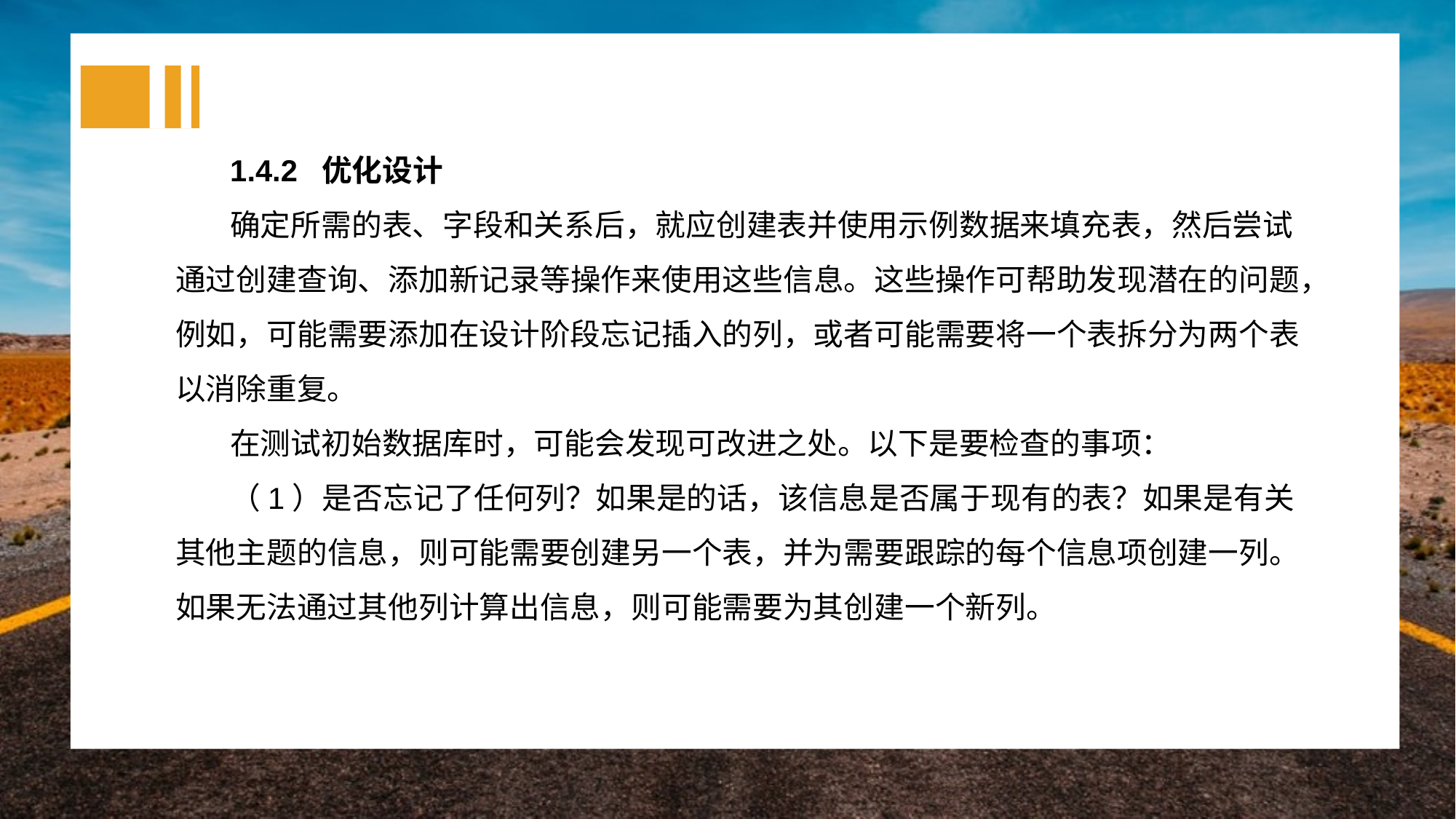

1.4.2  优化设计
确定所需的表、字段和关系后，就应创建表并使用示例数据来填充表，然后尝试通过创建查询、添加新记录等操作来使用这些信息。这些操作可帮助发现潜在的问题，例如，可能需要添加在设计阶段忘记插入的列，或者可能需要将一个表拆分为两个表以消除重复。
在测试初始数据库时，可能会发现可改进之处。以下是要检查的事项：
（1）是否忘记了任何列？如果是的话，该信息是否属于现有的表？如果是有关其他主题的信息，则可能需要创建另一个表，并为需要跟踪的每个信息项创建一列。如果无法通过其他列计算出信息，则可能需要为其创建一个新列。